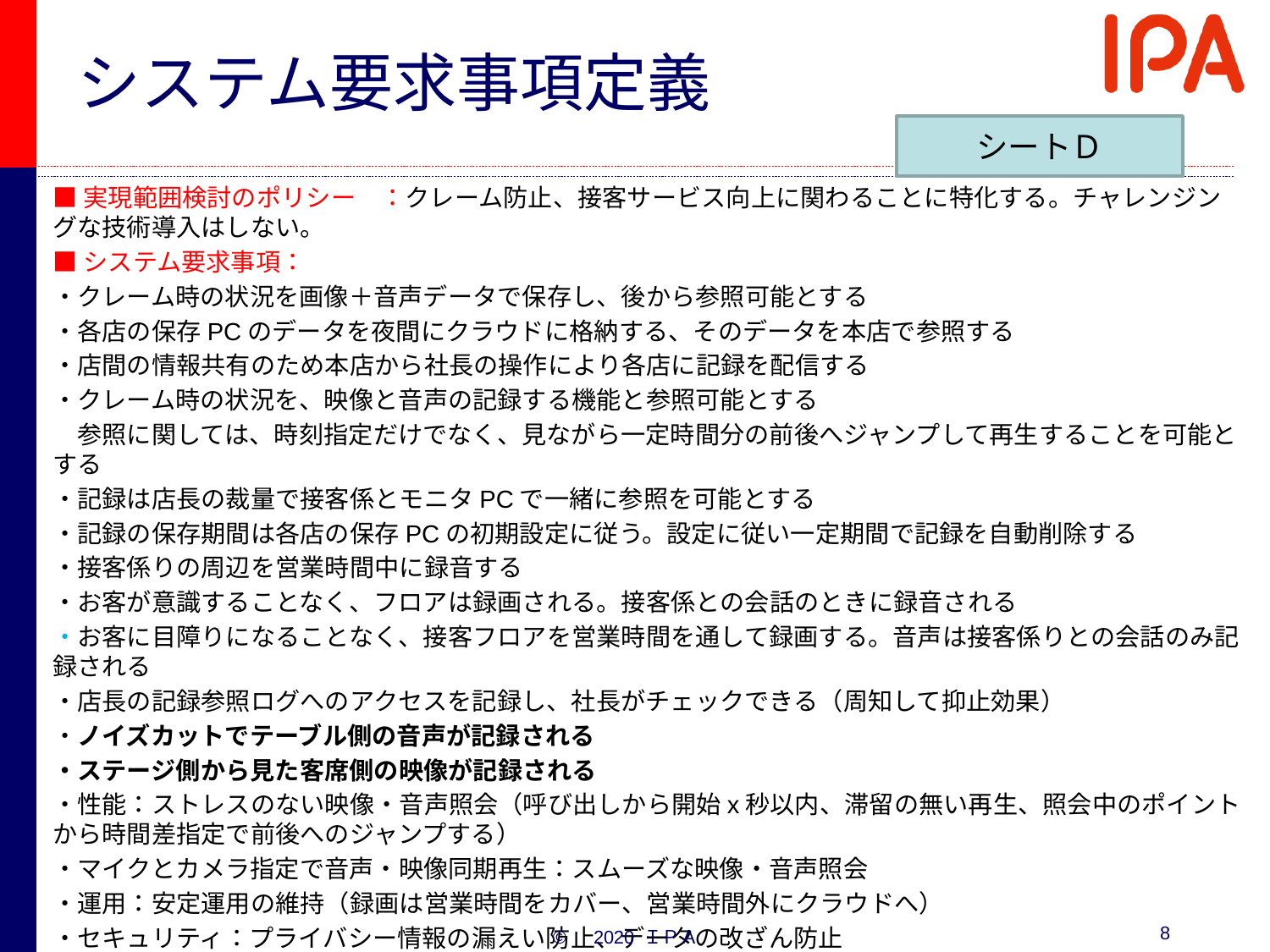

# システム要求事項定義
シートＤ
■実現範囲検討のポリシー　：クレーム防止、接客サービス向上に関わることに特化する。チャレンジングな技術導入はしない。
■システム要求事項：
・クレーム時の状況を画像＋音声データで保存し、後から参照可能とする
・各店の保存PCのデータを夜間にクラウドに格納する、そのデータを本店で参照する
・店間の情報共有のため本店から社長の操作により各店に記録を配信する
・クレーム時の状況を、映像と音声の記録する機能と参照可能とする
　参照に関しては、時刻指定だけでなく、見ながら一定時間分の前後へジャンプして再生することを可能とする
・記録は店長の裁量で接客係とモニタPCで一緒に参照を可能とする
・記録の保存期間は各店の保存PCの初期設定に従う。設定に従い一定期間で記録を自動削除する
・接客係りの周辺を営業時間中に録音する
・お客が意識することなく、フロアは録画される。接客係との会話のときに録音される
・お客に目障りになることなく、接客フロアを営業時間を通して録画する。音声は接客係りとの会話のみ記録される
・店長の記録参照ログへのアクセスを記録し、社長がチェックできる（周知して抑止効果）
・ノイズカットでテーブル側の音声が記録される
・ステージ側から見た客席側の映像が記録される
・性能：ストレスのない映像・音声照会（呼び出しから開始x秒以内、滞留の無い再生、照会中のポイントから時間差指定で前後へのジャンプする）
・マイクとカメラ指定で音声・映像同期再生：スムーズな映像・音声照会
・運用：安定運用の維持（録画は営業時間をカバー、営業時間外にクラウドへ）
・セキュリティ：プライバシー情報の漏えい防止、データの改ざん防止
・・・

8
©　2020 ＩＰＡ